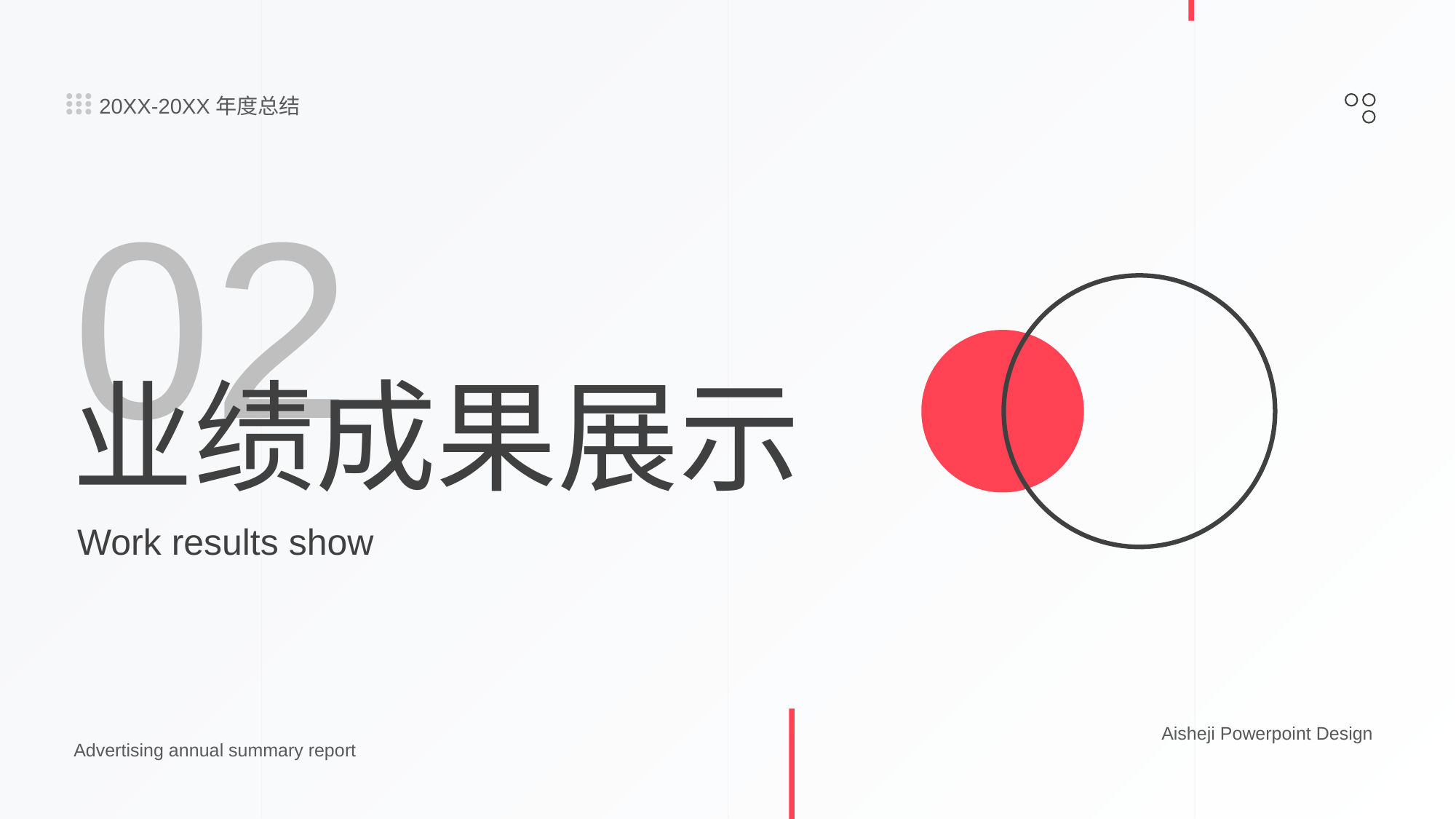

20XX-20XX年度总结

02

业绩成果展示
Work results show

Aisheji Powerpoint Design
Advertising annual summary report